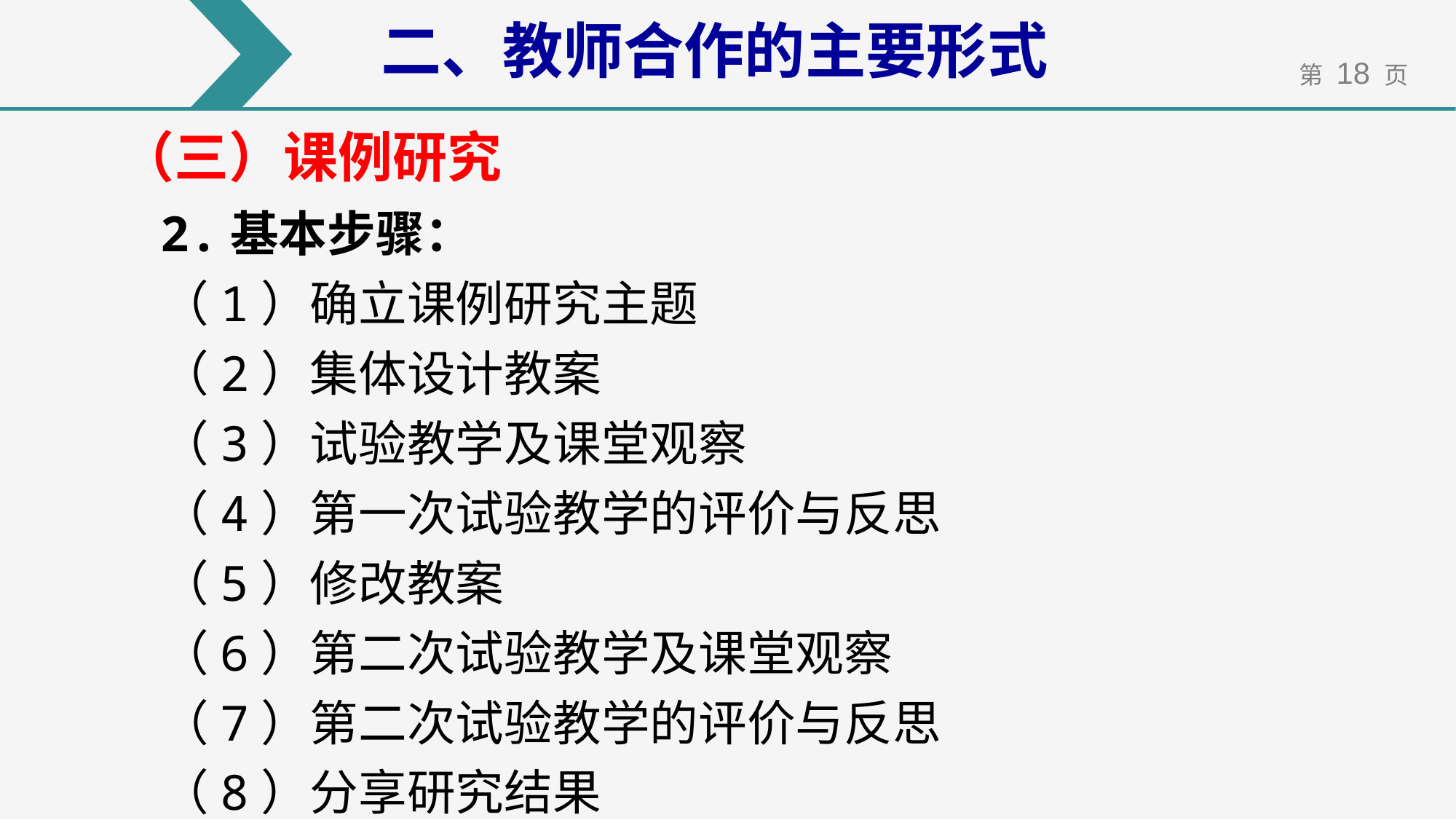

二、教师合作的主要形式
（三）课例研究
2.基本步骤：
（1）确立课例研究主题
（2）集体设计教案
（3）试验教学及课堂观察
（4）第一次试验教学的评价与反思
（5）修改教案
（6）第二次试验教学及课堂观察
（7）第二次试验教学的评价与反思
（8）分享研究结果